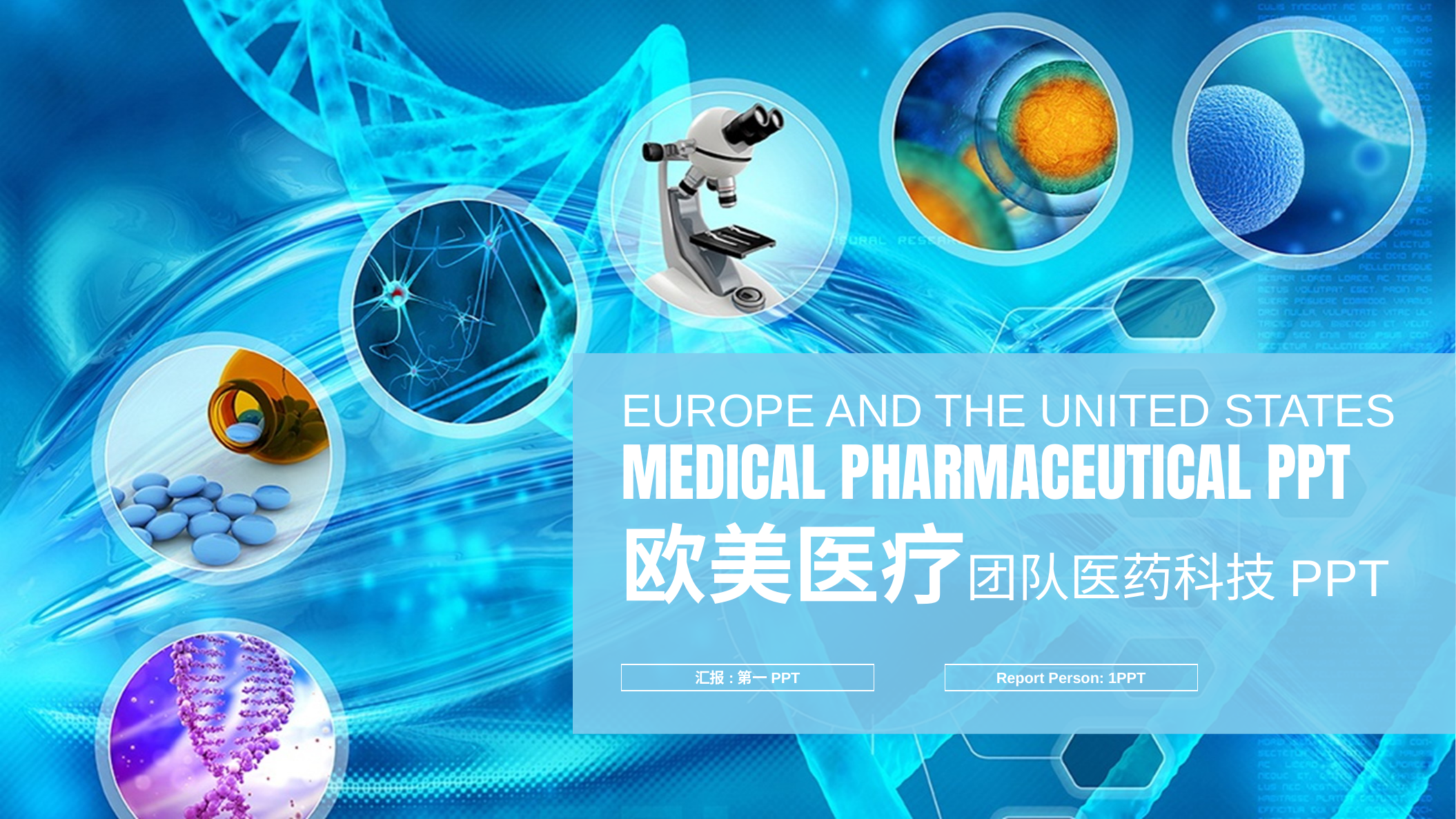

Europe and the United States medical pharmaceutical PPT
欧美医疗团队医药科技PPT
汇报:第一PPT
Report Person: 1PPT